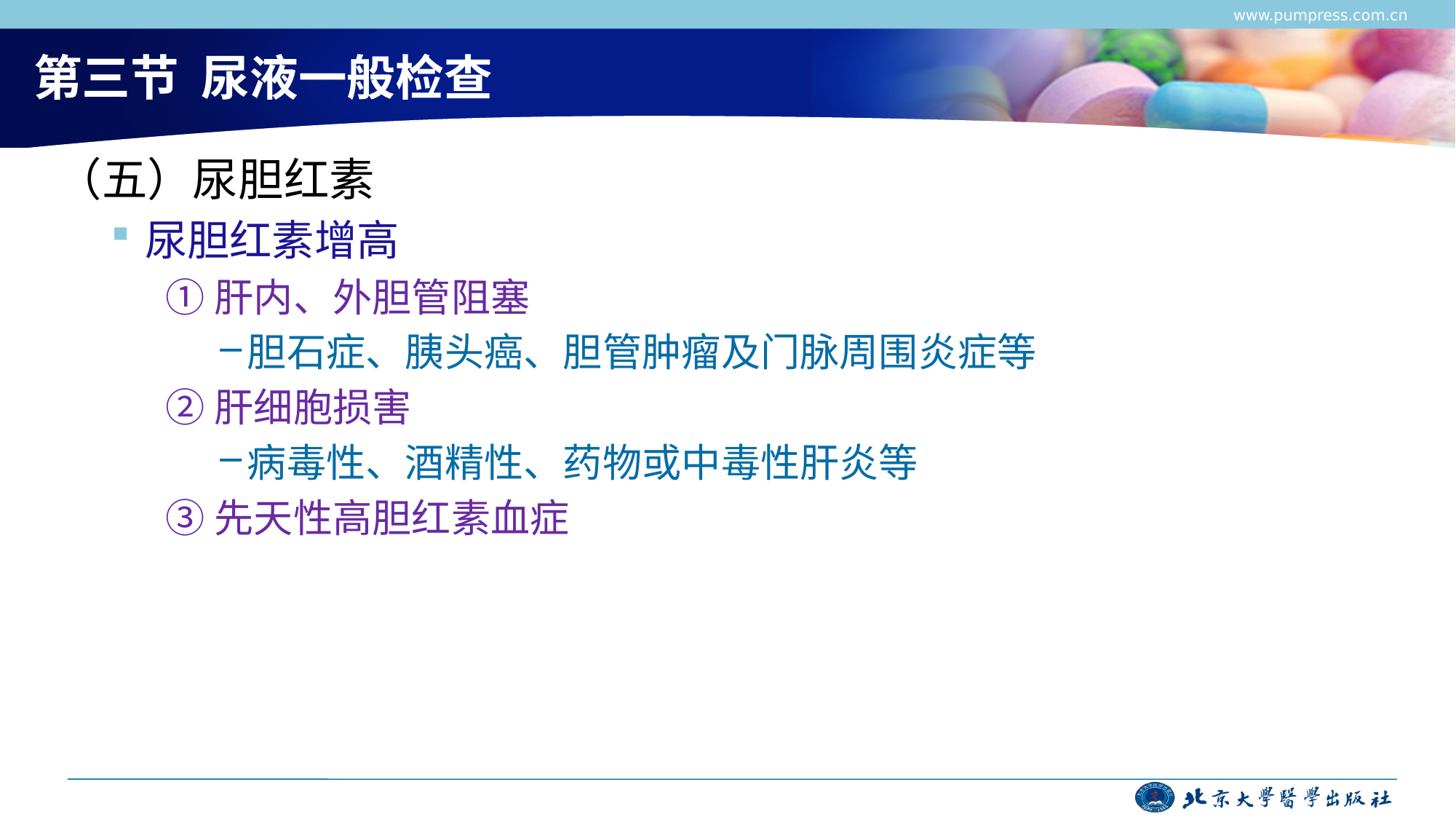

www.pumpress.com.cn
# 第三节  尿液一般检查
（五）尿胆红素
尿胆红素增高
①肝内、外胆管阻塞
胆石症、胰头癌、胆管肿瘤及门脉周围炎症等
②肝细胞损害
病毒性、酒精性、药物或中毒性肝炎等
③先天性高胆红素血症